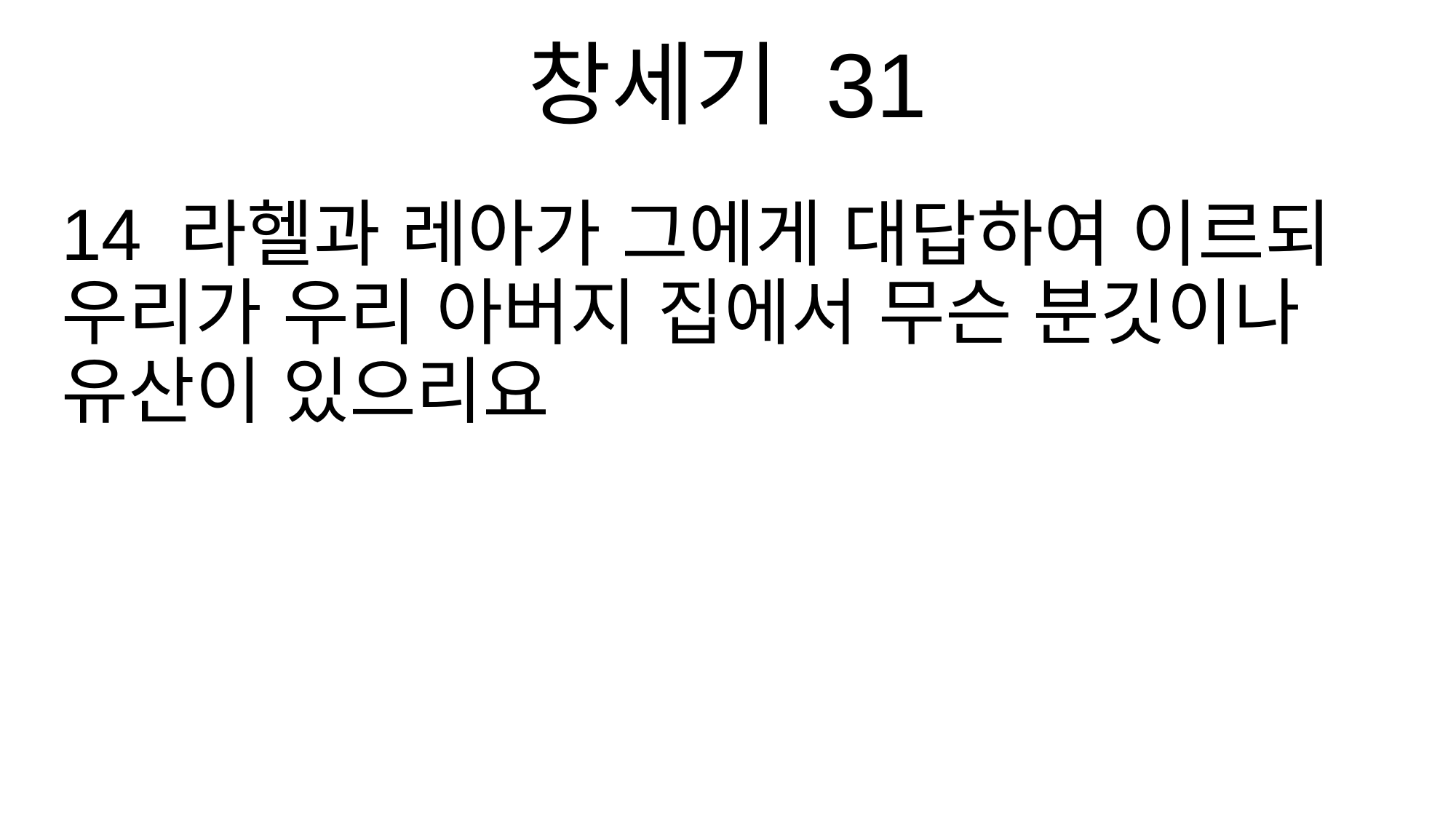

창세기 31
14 라헬과 레아가 그에게 대답하여 이르되 우리가 우리 아버지 집에서 무슨 분깃이나 유산이 있으리요